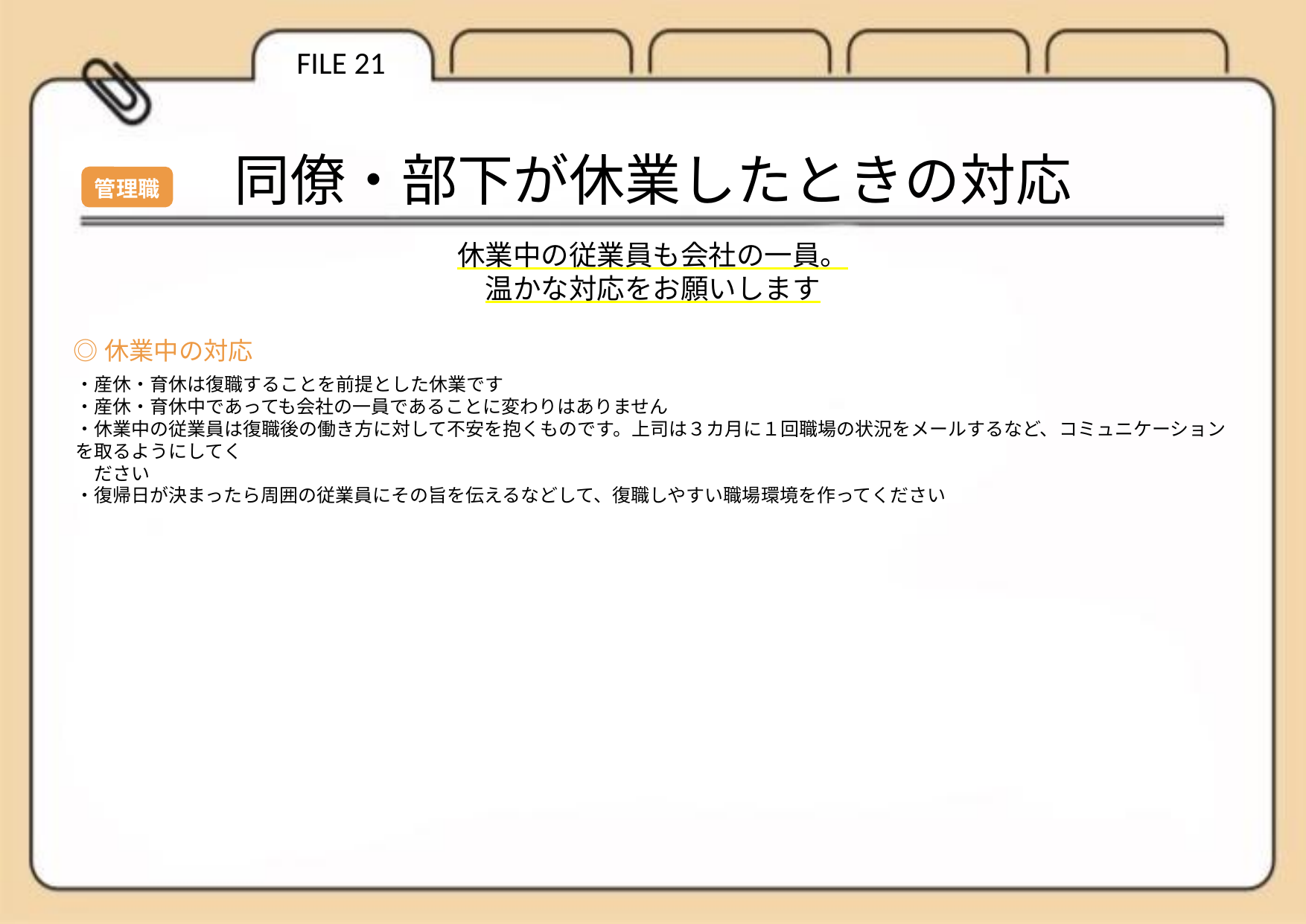

FILE 21
同僚・部下が休業したときの対応

管理職
休業中の従業員も会社の一員。
温かな対応をお願いします
◎休業中の対応
・産休・育休は復職することを前提とした休業です
・産休・育休中であっても会社の一員であることに変わりはありません
・休業中の従業員は復職後の働き方に対して不安を抱くものです。上司は３カ月に１回職場の状況をメールするなど、コミュニケーションを取るようにしてく
　ださい
・復帰日が決まったら周囲の従業員にその旨を伝えるなどして、復職しやすい職場環境を作ってください